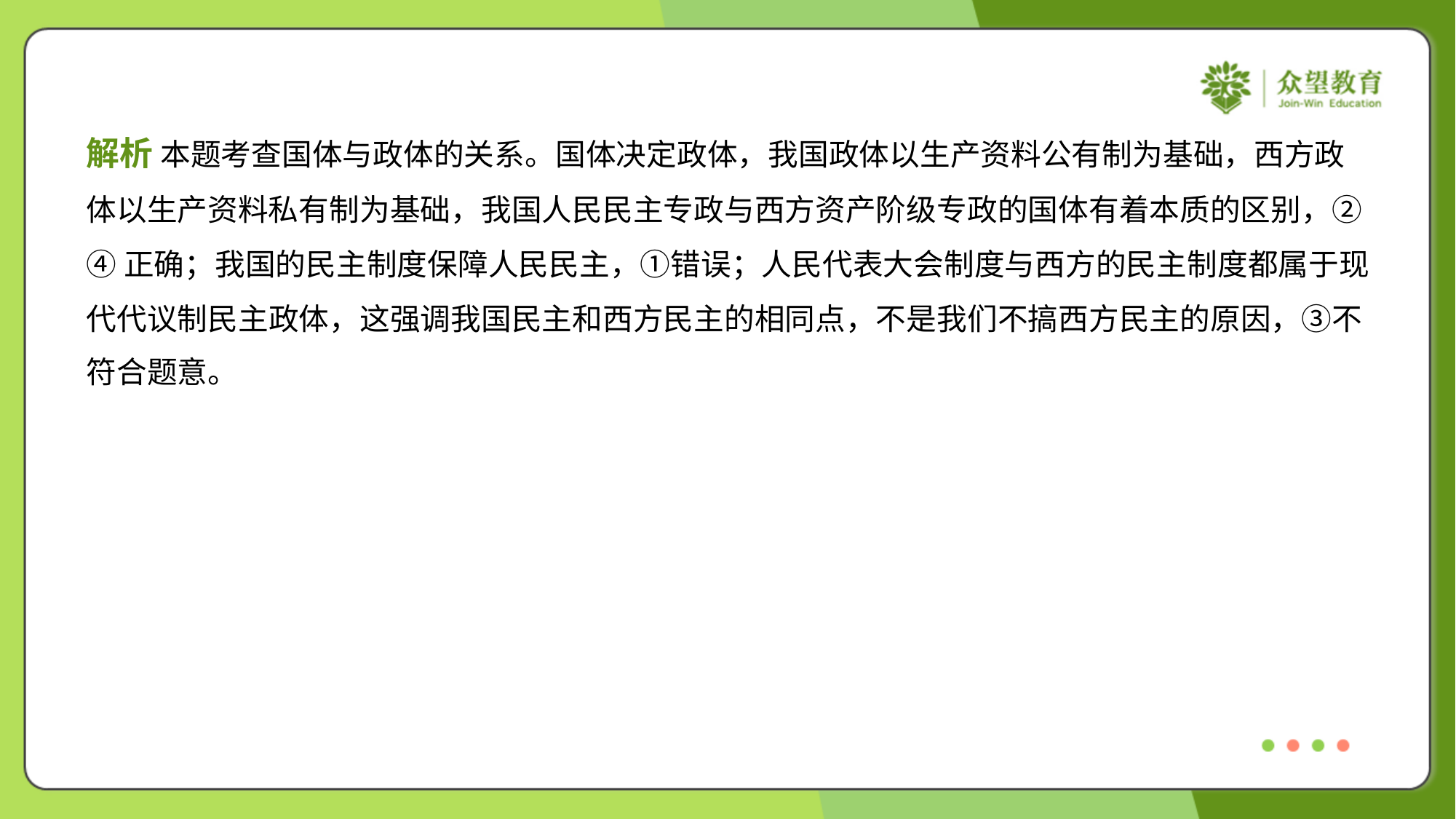

解析 本题考查国体与政体的关系。国体决定政体，我国政体以生产资料公有制为基础，西方政
体以生产资料私有制为基础，我国人民民主专政与西方资产阶级专政的国体有着本质的区别，②
④正确；我国的民主制度保障人民民主，①错误；人民代表大会制度与西方的民主制度都属于现
代代议制民主政体，这强调我国民主和西方民主的相同点，不是我们不搞西方民主的原因，③不
符合题意。